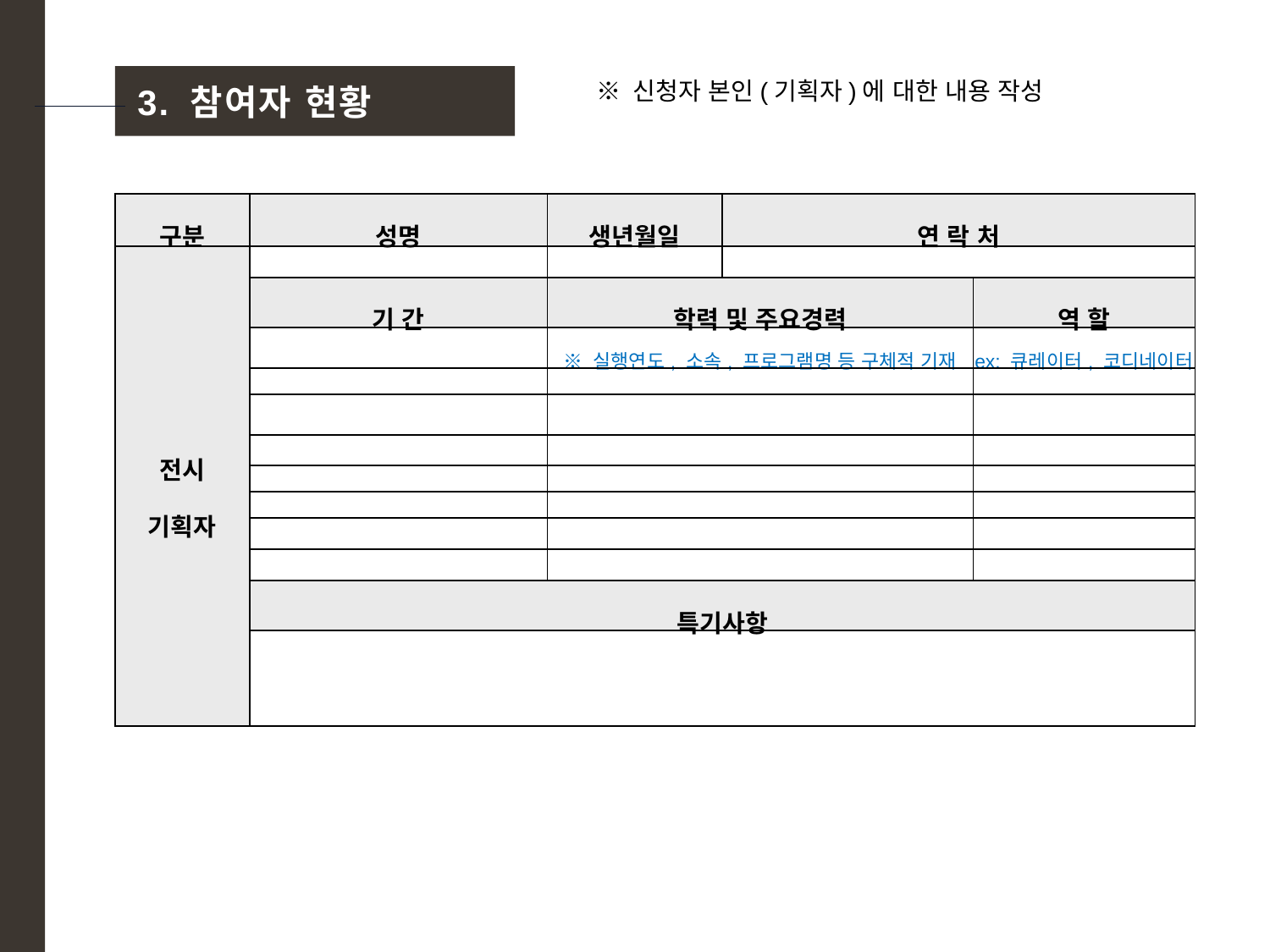

※ 신청자 본인(기획자)에 대한 내용 작성
3. 참여자 현황
| 구분 | 성명 | 생년월일 | 연 락 처 |  |
| --- | --- | --- | --- | --- |
| 전시 기획자 |  |  |  |  |
|  | 기 간 | 학력 및 주요경력 |  | 역 할 |
|  |  | ※ 실행연도, 소속, 프로그램명 등 구체적 기재 |  | ex: 큐레이터, 코디네이터 |
|  |  |  |  |  |
|  |  |  |  |  |
|  |  |  |  |  |
|  |  |  |  |  |
|  |  |  |  |  |
|  |  |  |  |  |
|  |  |  |  |  |
|  | 특기사항 |  |  |  |
|  |  |  |  |  |